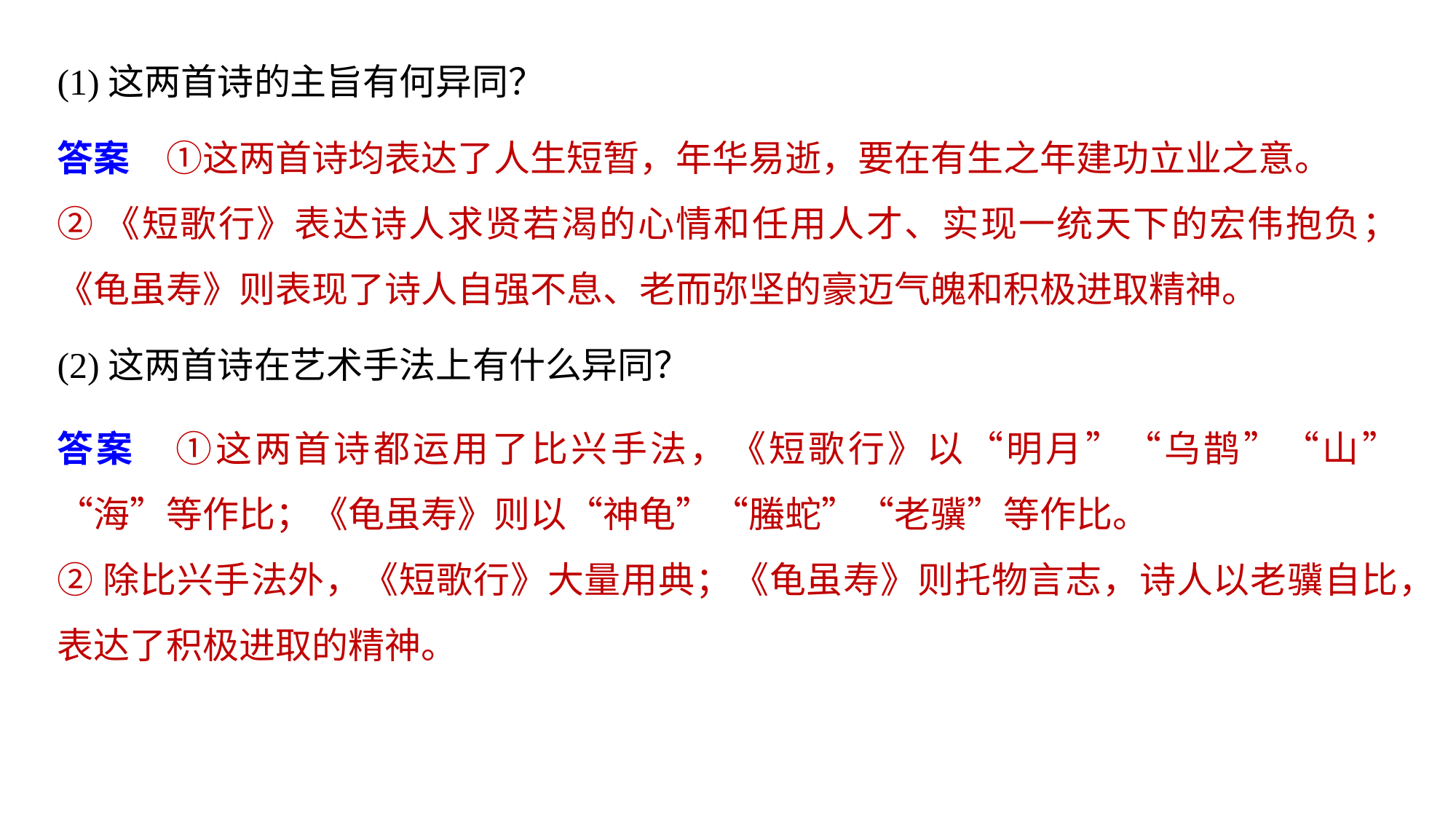

(1)这两首诗的主旨有何异同？
答案　①这两首诗均表达了人生短暂，年华易逝，要在有生之年建功立业之意。
②《短歌行》表达诗人求贤若渴的心情和任用人才、实现一统天下的宏伟抱负；《龟虽寿》则表现了诗人自强不息、老而弥坚的豪迈气魄和积极进取精神。
(2)这两首诗在艺术手法上有什么异同？
答案　①这两首诗都运用了比兴手法，《短歌行》以“明月”“乌鹊”“山”“海”等作比；《龟虽寿》则以“神龟”“螣蛇”“老骥”等作比。
②除比兴手法外，《短歌行》大量用典；《龟虽寿》则托物言志，诗人以老骥自比，表达了积极进取的精神。